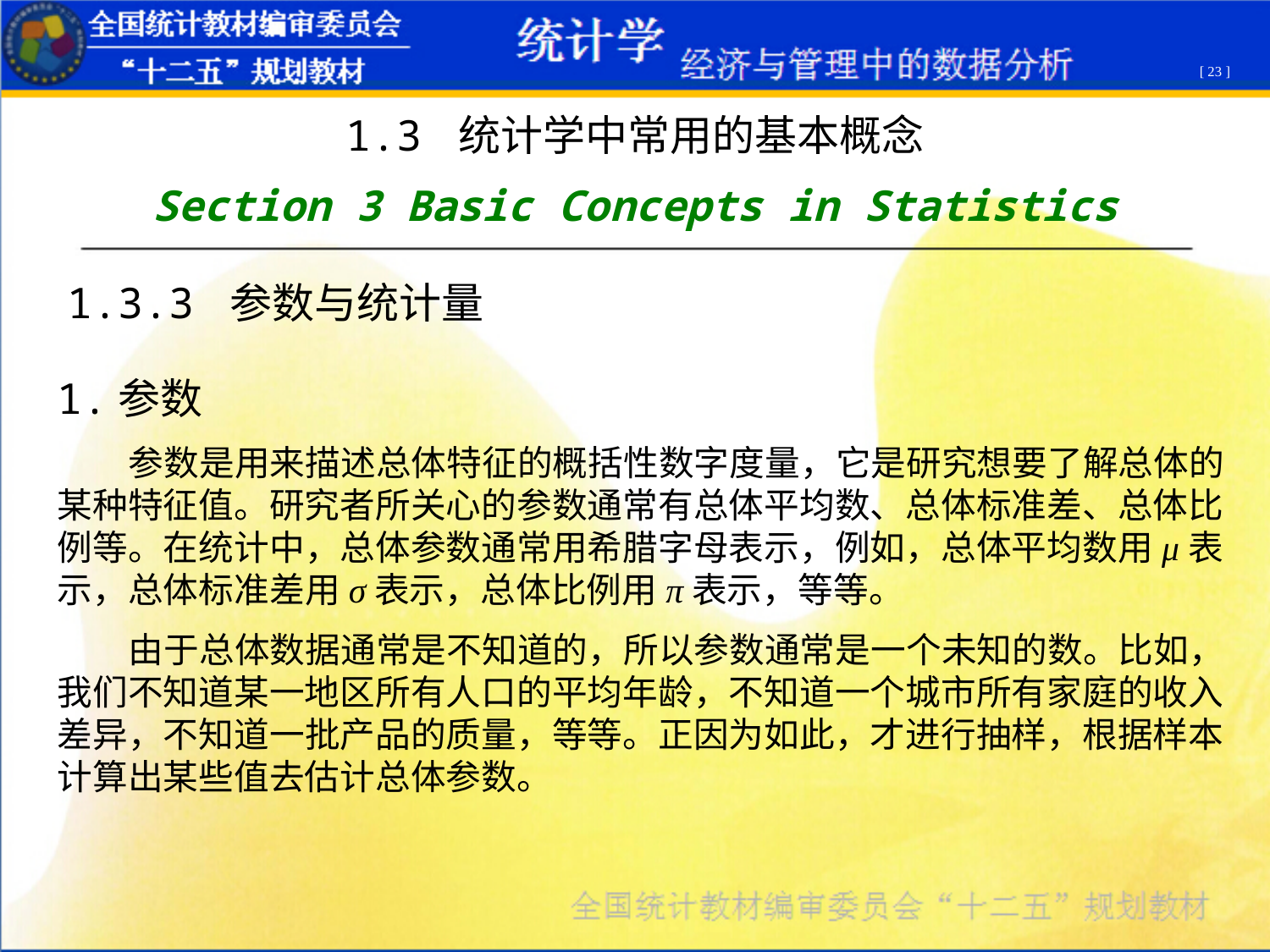

[ 23 ]
1.3 统计学中常用的基本概念
Section 3 Basic Concepts in Statistics
1.3.3 参数与统计量
1.参数
        参数是用来描述总体特征的概括性数字度量，它是研究想要了解总体的某种特征值。研究者所关心的参数通常有总体平均数、总体标准差、总体比例等。在统计中，总体参数通常用希腊字母表示，例如，总体平均数用μ表示，总体标准差用σ表示，总体比例用π表示，等等。
        由于总体数据通常是不知道的，所以参数通常是一个未知的数。比如，我们不知道某一地区所有人口的平均年龄，不知道一个城市所有家庭的收入差异，不知道一批产品的质量，等等。正因为如此，才进行抽样，根据样本计算出某些值去估计总体参数。